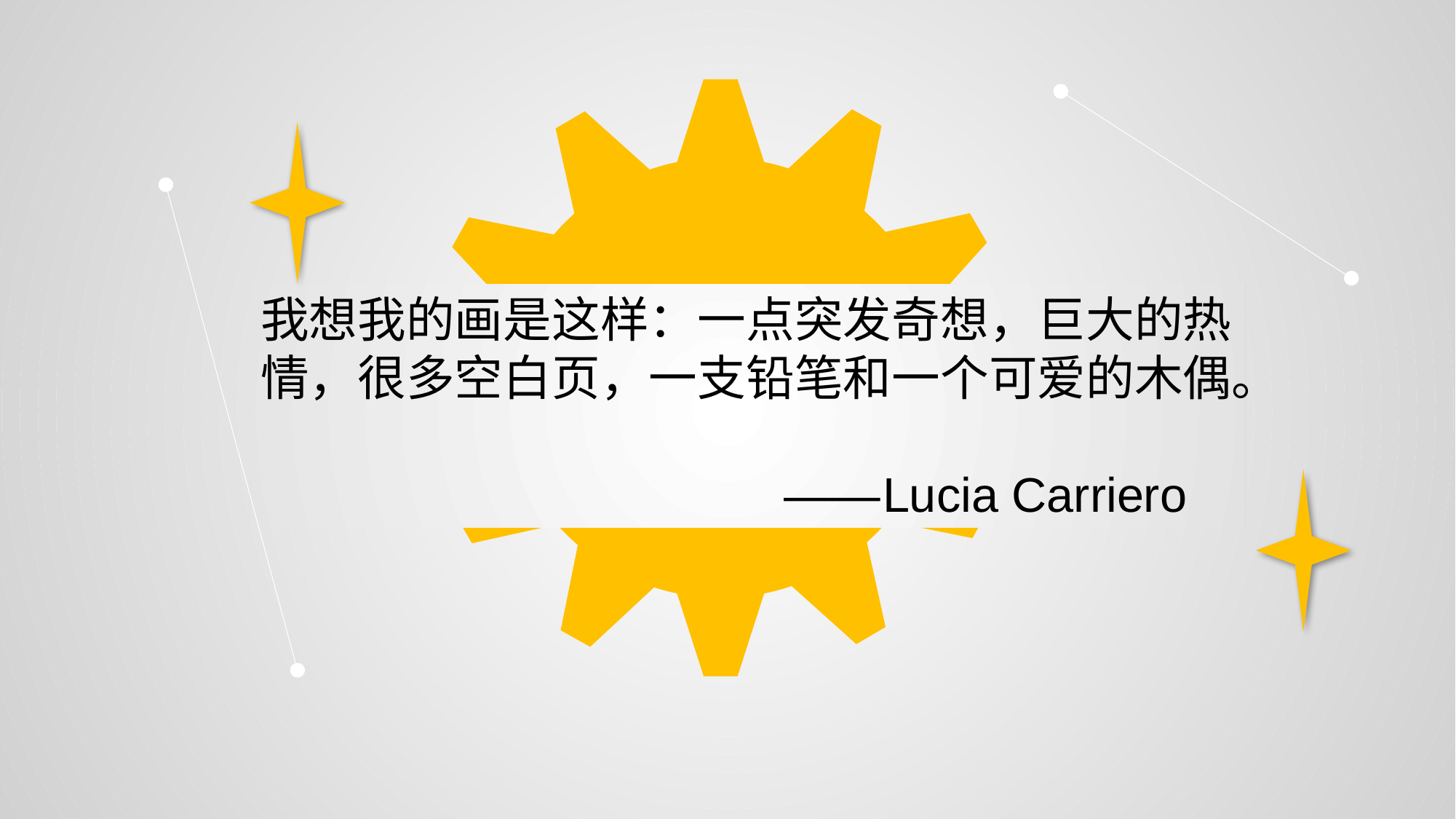

我想我的画是这样：一点突发奇想，巨大的热情，很多空白页，一支铅笔和一个可爱的木偶。

                                       ——Lucia Carriero